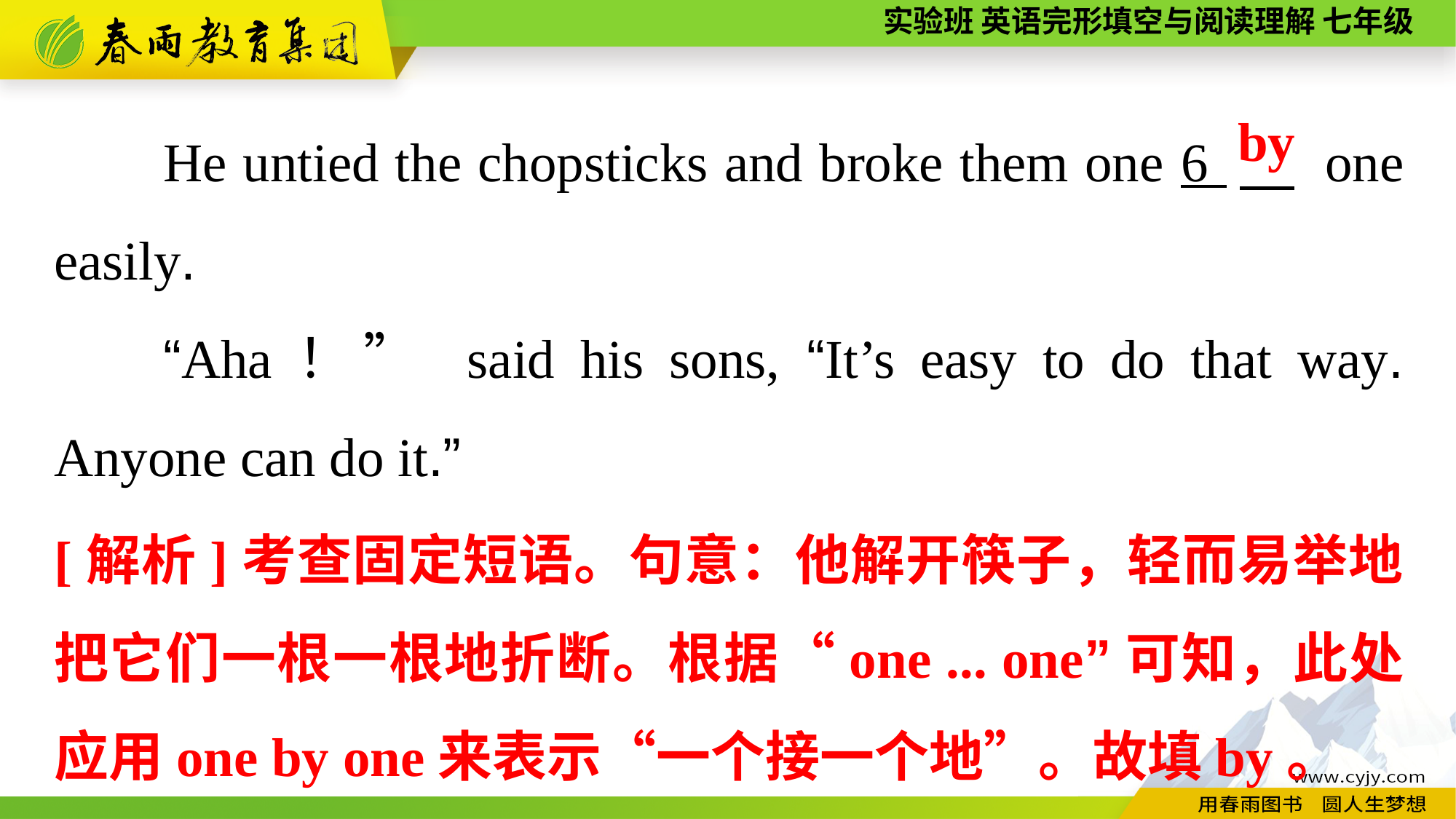

He untied the chopsticks and broke them one 6 　 one easily.
“Aha！” said his sons, “It’s easy to do that way. Anyone can do it.”

by
[解析]考查固定短语。句意：他解开筷子，轻而易举地把它们一根一根地折断。根据“one ... one”可知，此处应用one by one来表示“一个接一个地”。故填by。